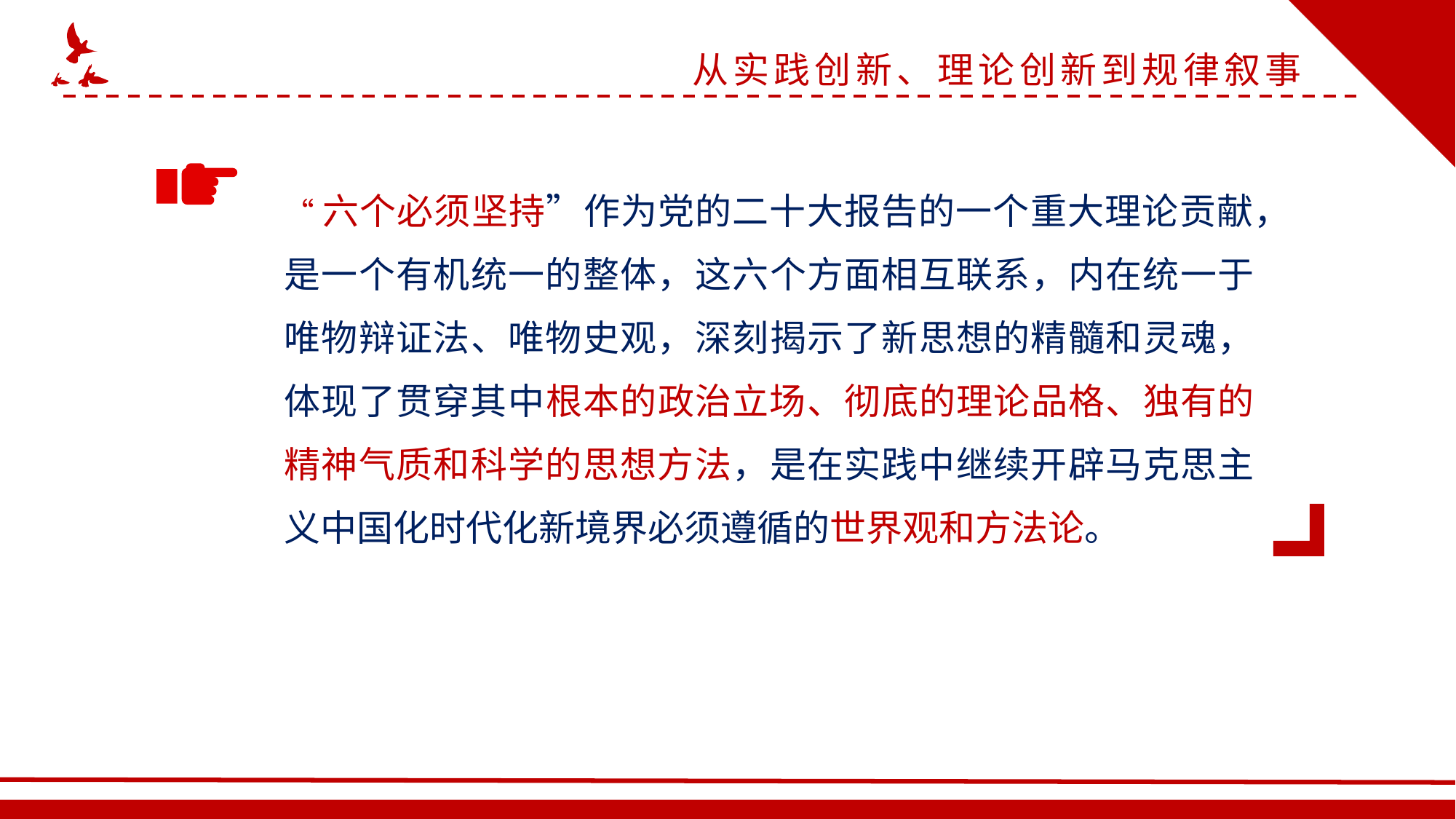

“六个必须坚持”作为党的二十大报告的一个重大理论贡献，是一个有机统一的整体，这六个方面相互联系，内在统一于唯物辩证法、唯物史观，深刻揭示了新思想的精髓和灵魂，体现了贯穿其中根本的政治立场、彻底的理论品格、独有的精神气质和科学的思想方法，是在实践中继续开辟马克思主义中国化时代化新境界必须遵循的世界观和方法论。